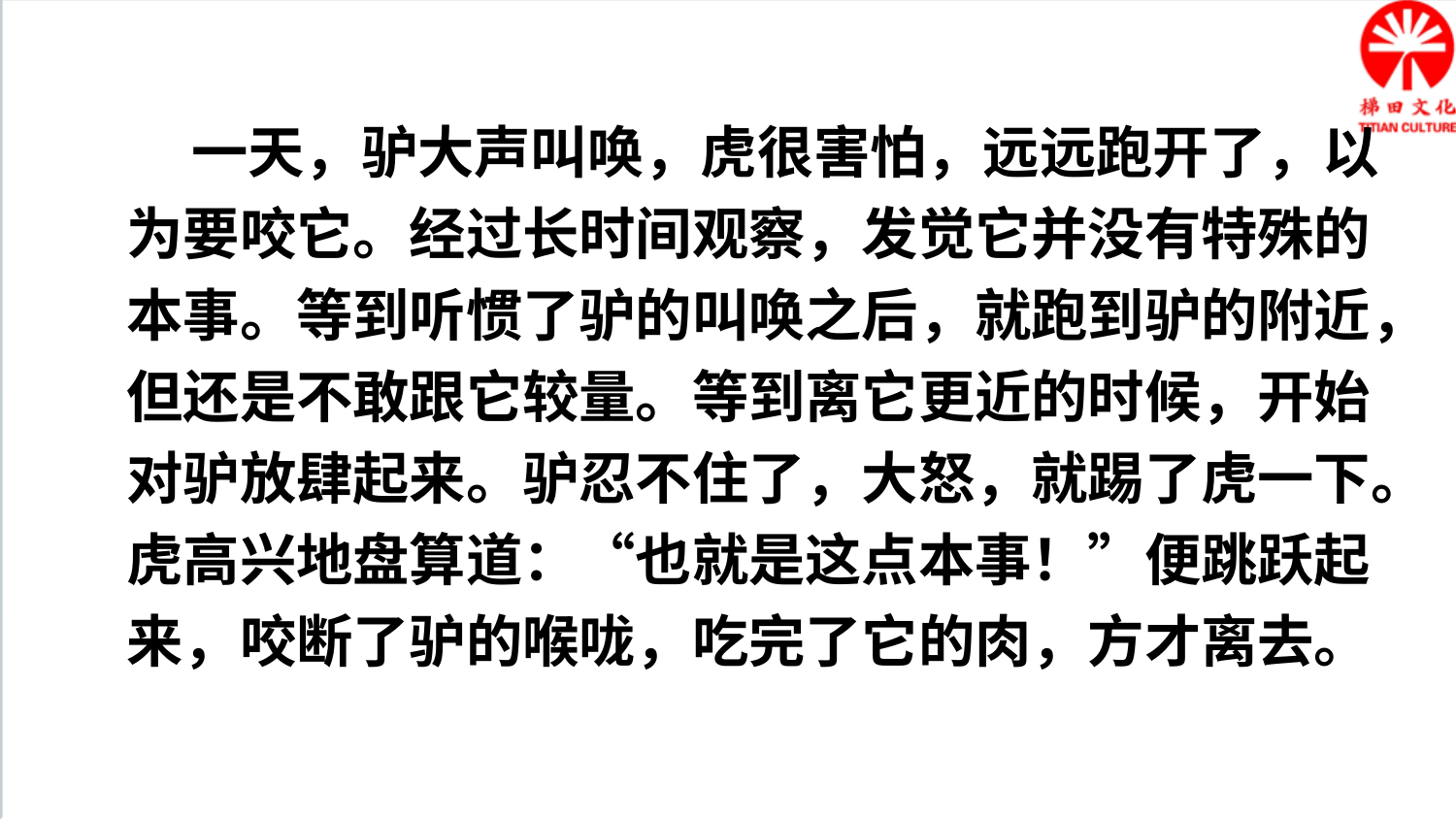

一天，驴大声叫唤，虎很害怕，远远跑开了，以为要咬它。经过长时间观察，发觉它并没有特殊的本事。等到听惯了驴的叫唤之后，就跑到驴的附近，但还是不敢跟它较量。等到离它更近的时候，开始对驴放肆起来。驴忍不住了，大怒，就踢了虎一下。虎高兴地盘算道：“也就是这点本事！”便跳跃起来，咬断了驴的喉咙，吃完了它的肉，方才离去。